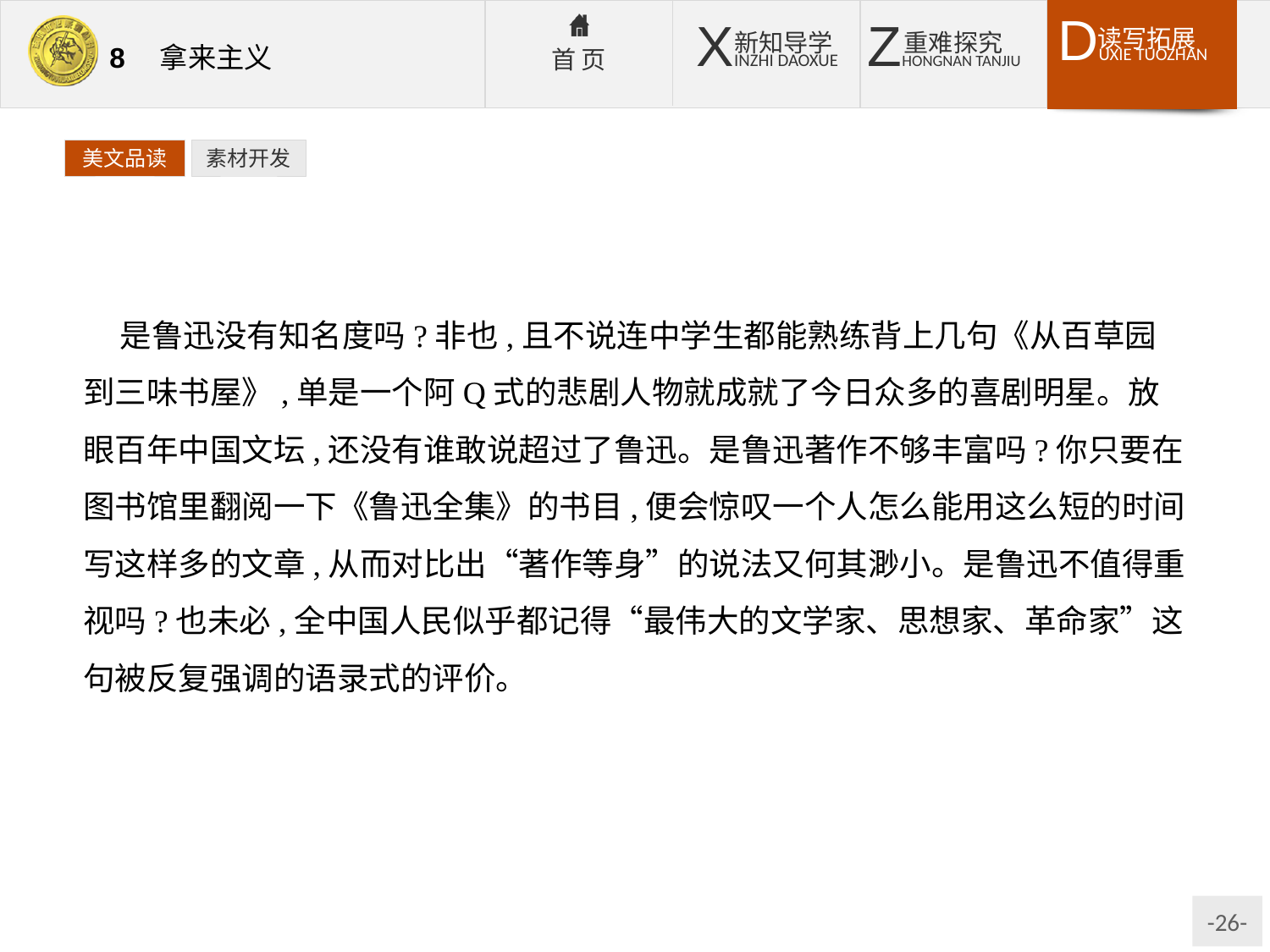

美文品读
素材开发
是鲁迅没有知名度吗?非也,且不说连中学生都能熟练背上几句《从百草园到三味书屋》,单是一个阿Q式的悲剧人物就成就了今日众多的喜剧明星。放眼百年中国文坛,还没有谁敢说超过了鲁迅。是鲁迅著作不够丰富吗?你只要在图书馆里翻阅一下《鲁迅全集》的书目,便会惊叹一个人怎么能用这么短的时间写这样多的文章,从而对比出“著作等身”的说法又何其渺小。是鲁迅不值得重视吗?也未必,全中国人民似乎都记得“最伟大的文学家、思想家、革命家”这句被反复强调的语录式的评价。